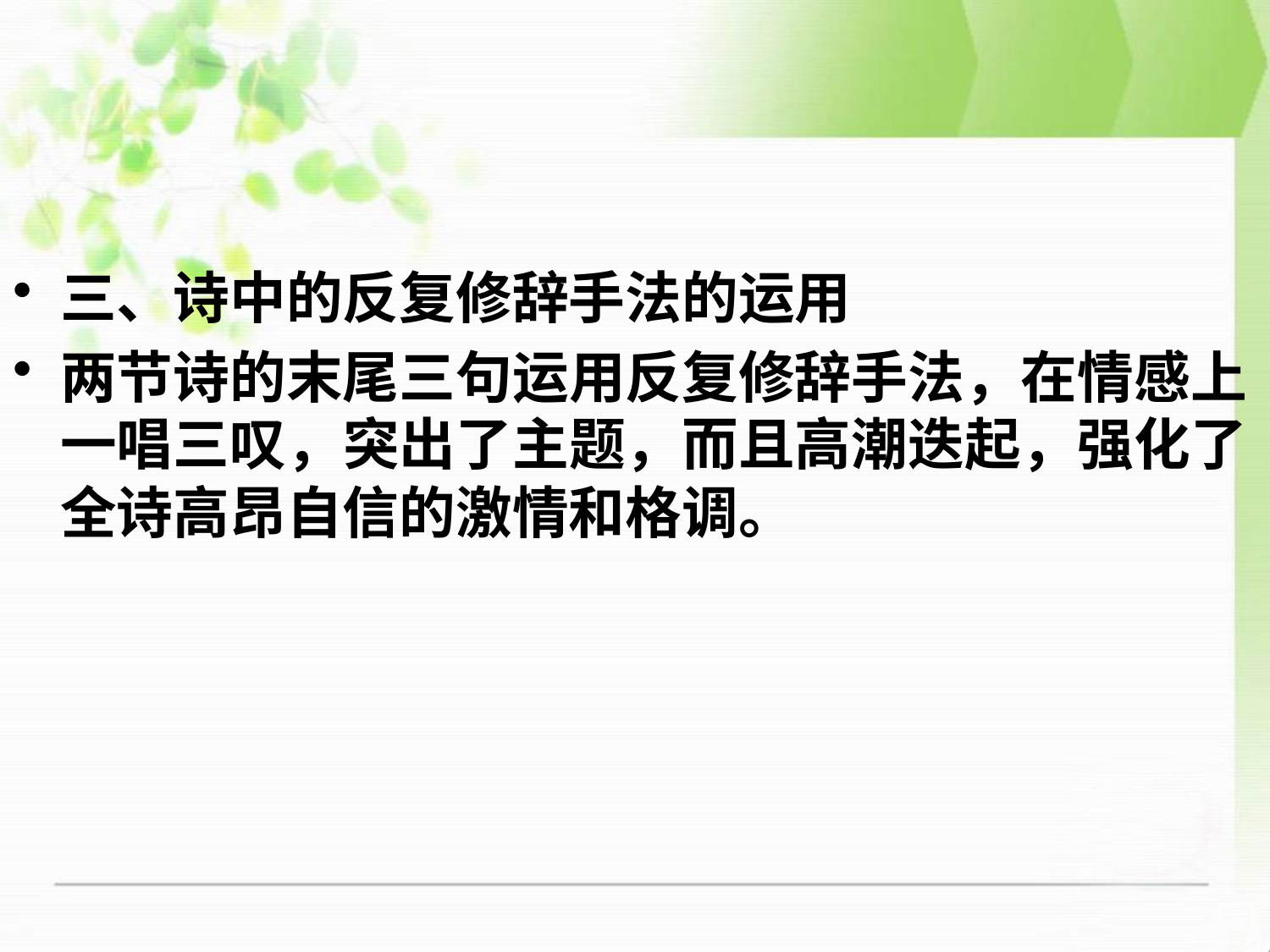

三、诗中的反复修辞手法的运用
两节诗的末尾三句运用反复修辞手法，在情感上一唱三叹，突出了主题，而且高潮迭起，强化了全诗高昂自信的激情和格调。